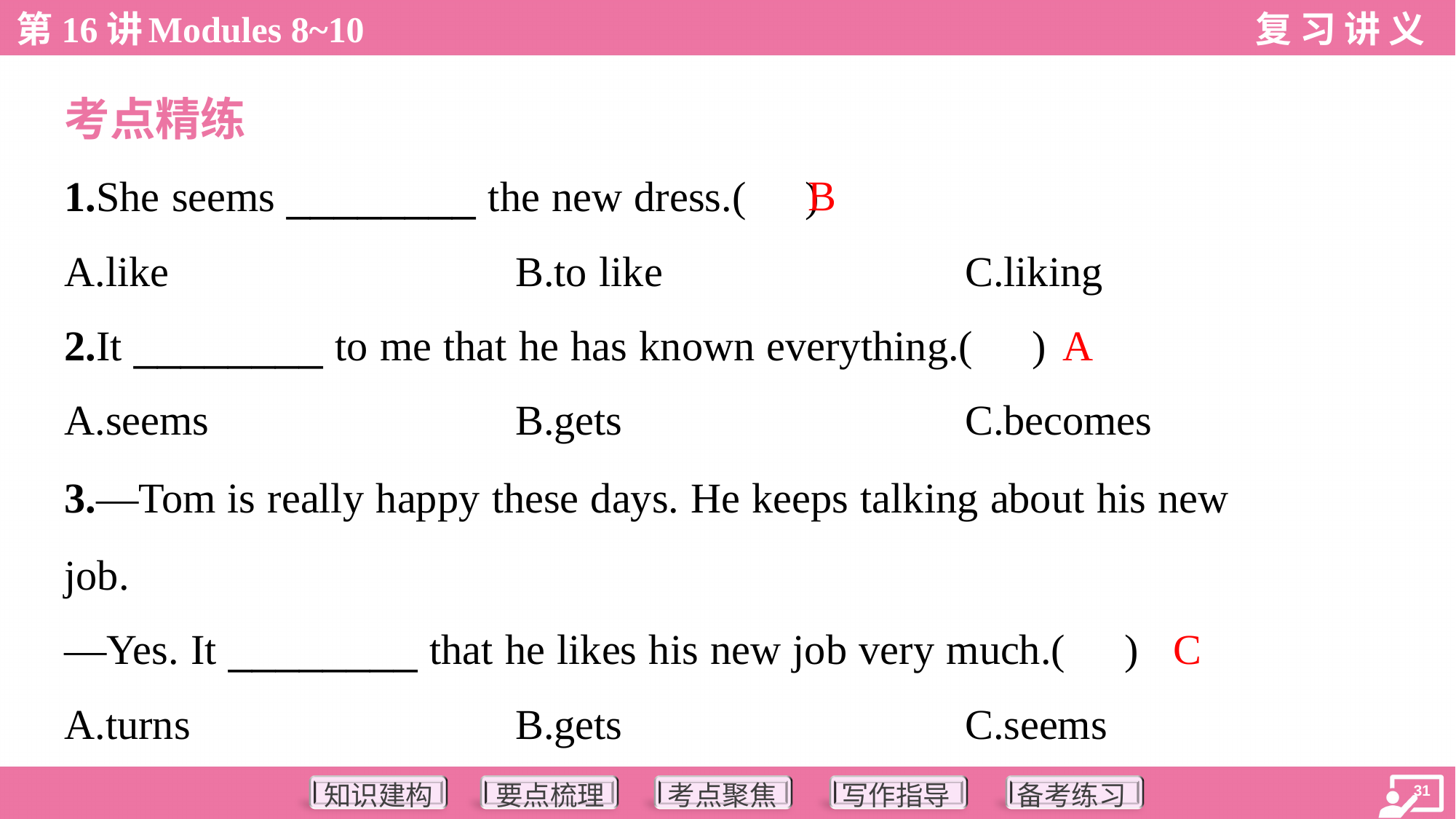

考点精练
B
1.She seems ________ the new dress.(     )
A.like	B.to like	C.liking
A
2.It ________ to me that he has known everything.(     )
A.seems	B.gets	C.becomes
3.—Tom is really happy these days. He keeps talking about his new
job.
—Yes. It ________ that he likes his new job very much.(     )
C
A.turns	B.gets	C.seems